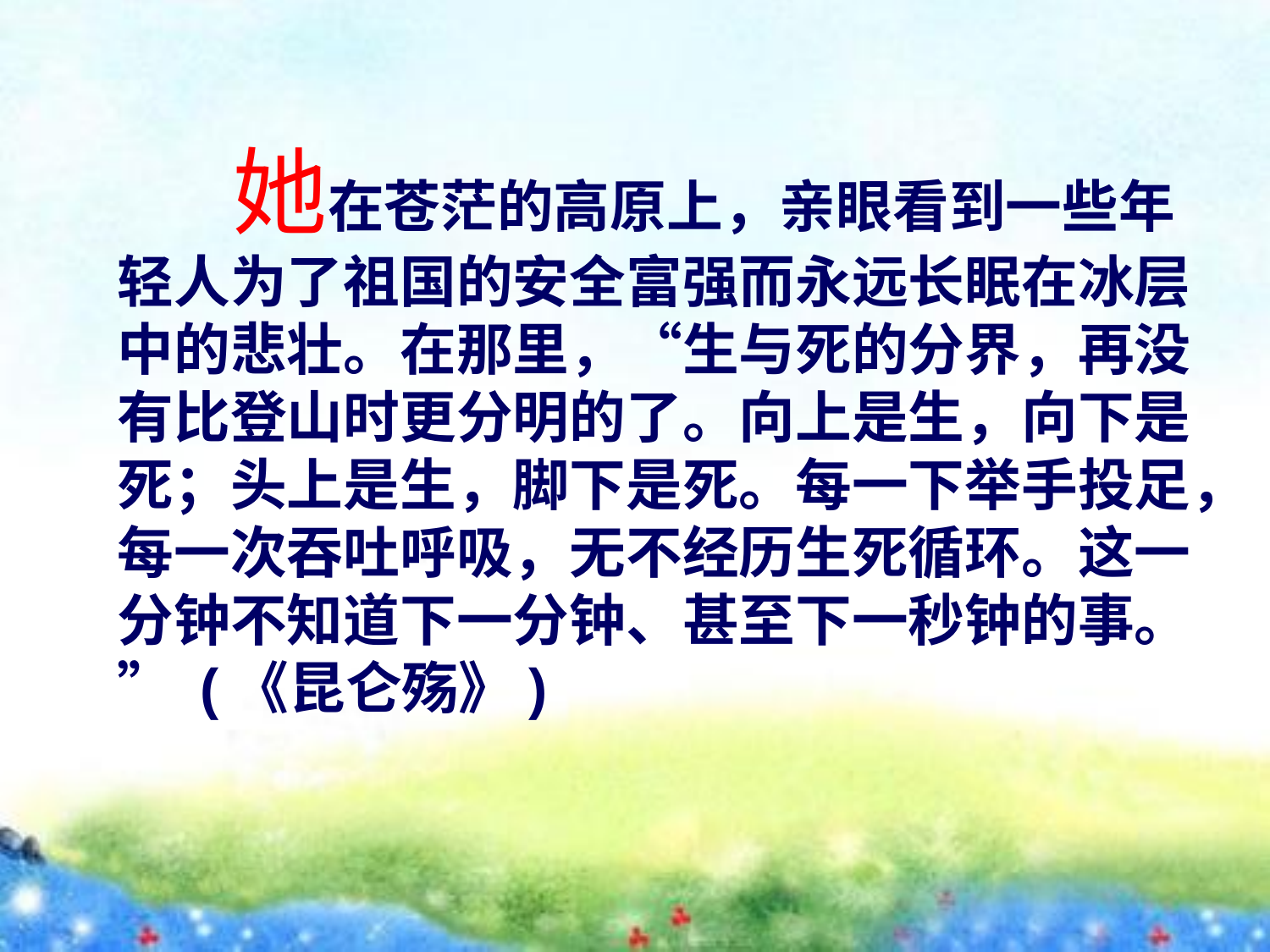

她在苍茫的高原上，亲眼看到一些年轻人为了祖国的安全富强而永远长眠在冰层中的悲壮。在那里，“生与死的分界，再没有比登山时更分明的了。向上是生，向下是死；头上是生，脚下是死。每一下举手投足，每一次吞吐呼吸，无不经历生死循环。这一分钟不知道下一分钟、甚至下一秒钟的事。 ” (《昆仑殇》)